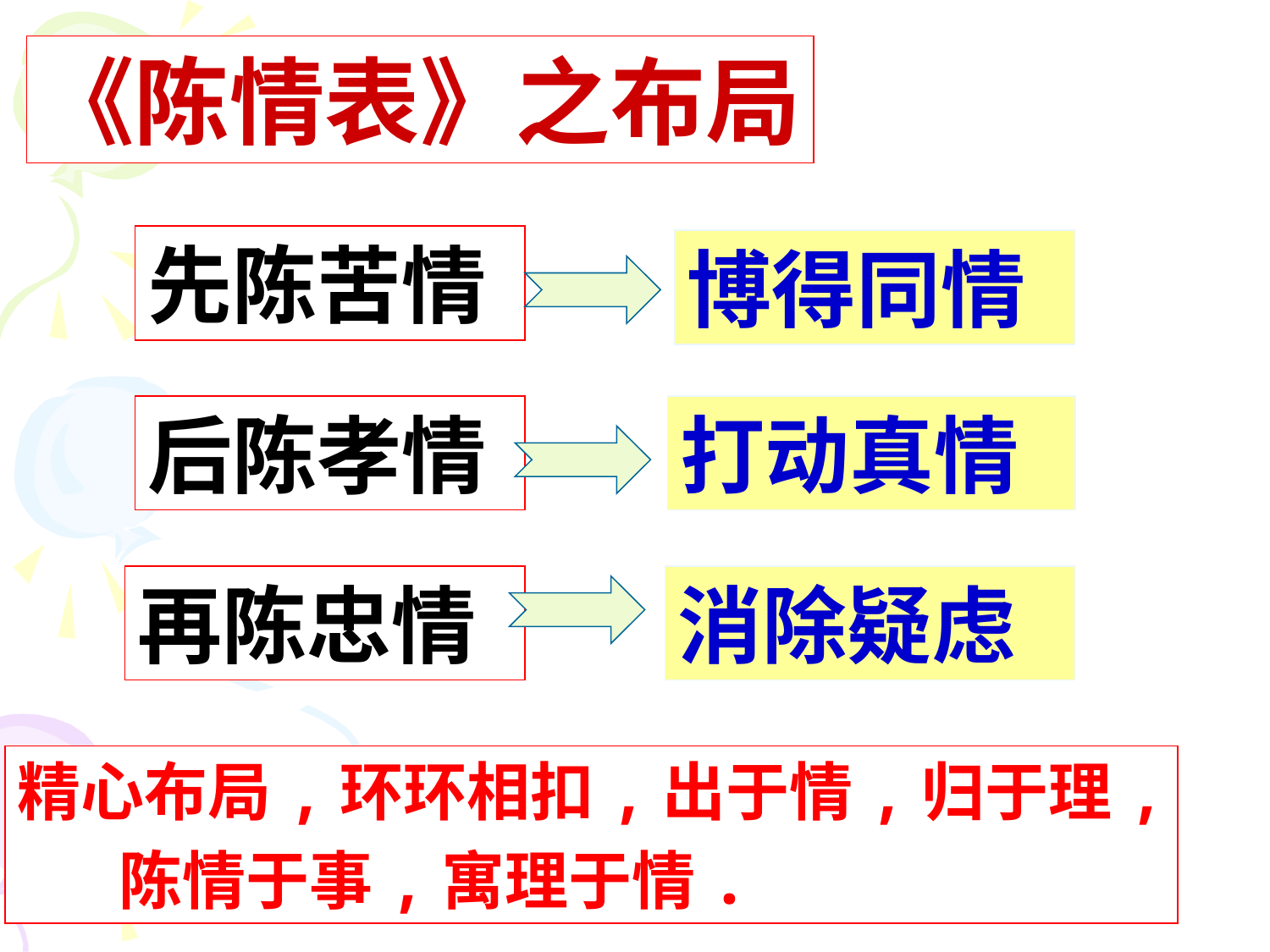

《陈情表》之布局
先陈苦情
博得同情

后陈孝情
打动真情

再陈忠情
消除疑虑

精心布局,环环相扣,出于情,归于理,
      陈情于事,寓理于情.